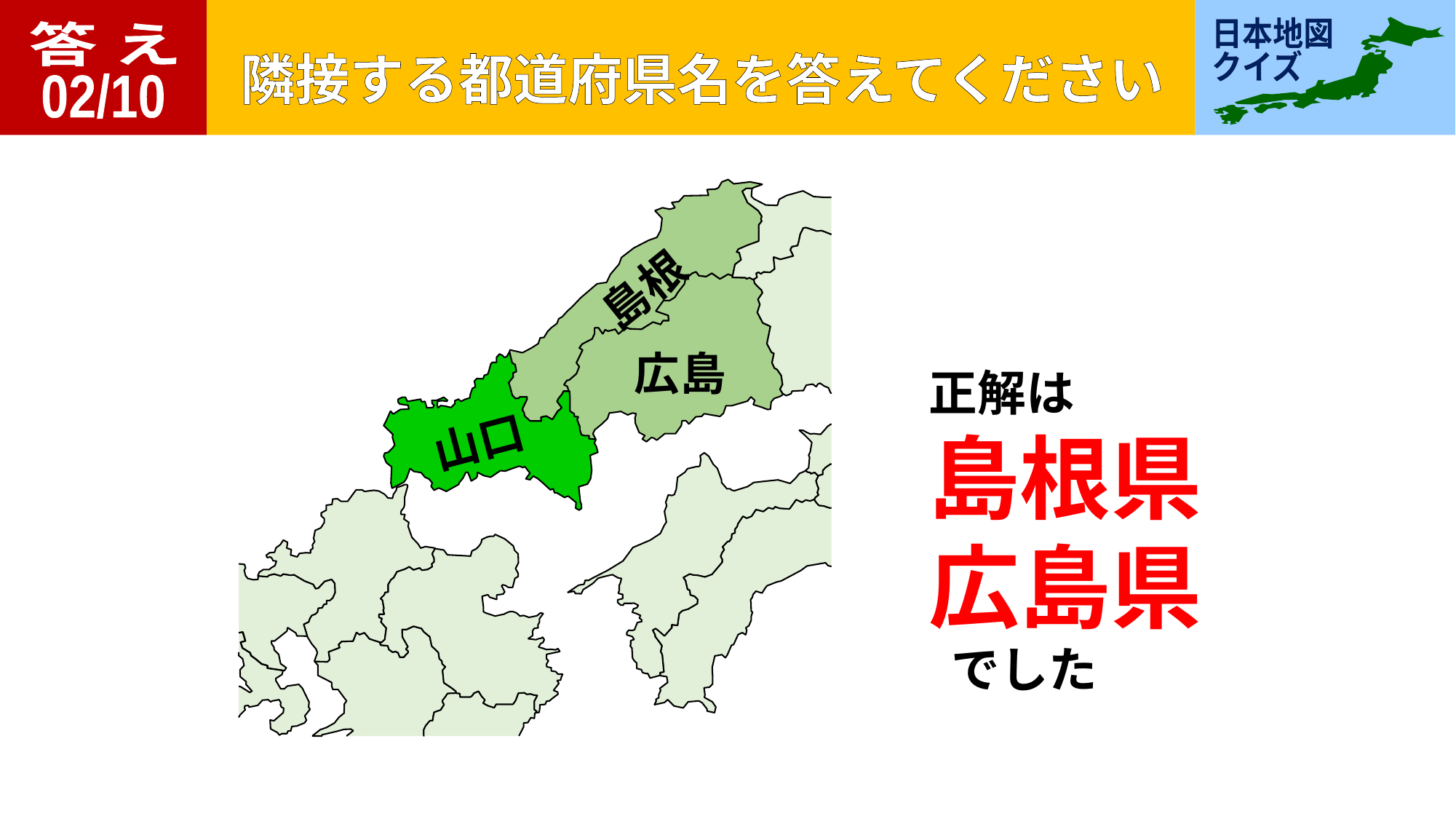

答 え
02/10

島根
広島
山口
正解は
島根県
広島県
 でした